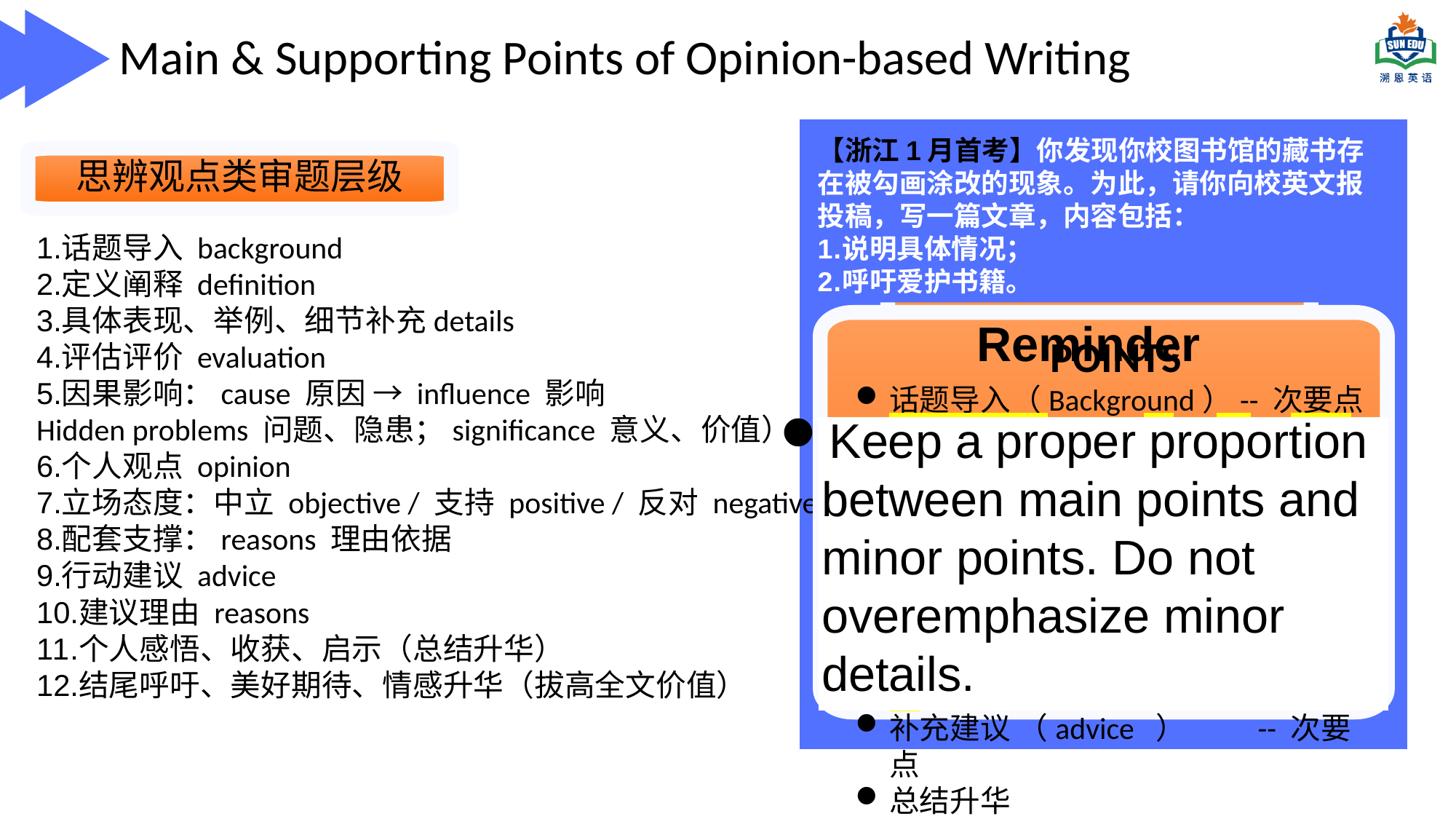

Main & Supporting Points of Opinion-based Writing

Key mindset
【浙江1月首考】你发现你校图书馆的藏书存在被勾画涂改的现象。为此，请你向校英文报投稿，写一篇文章，内容包括：
说明具体情况；
呼吁爱护书籍。

思辨观点类审题层级
话题导入 background
定义阐释 definition
具体表现、举例、细节补充details
评估评价 evaluation
因果影响：cause 原因 → influence 影响                                   （ Hidden problems 问题、隐患；significance 意义、价值）
个人观点 opinion
立场态度：中立 objective / 支持 positive / 反对 negative
配套支撑：reasons 理由依据
行动建议 advice
建议理由 reasons
个人感悟、收获、启示（总结升华）
结尾呼吁、美好期待、情感升华（拔高全文价值）

Reminder

POINTS
话题导入（Background）-- 次要点
具体细节 （details）	     -- 主要点

因果影响（influence）    -- 次要点
立场态度 （attitude）	     -- 次要点
发出呼吁 （appeal  ）	     -- 主要点
补充建议 （advice  ）	     -- 次要点
总结升华
Keep a proper proportion between main points and minor points. Do not overemphasize minor details.